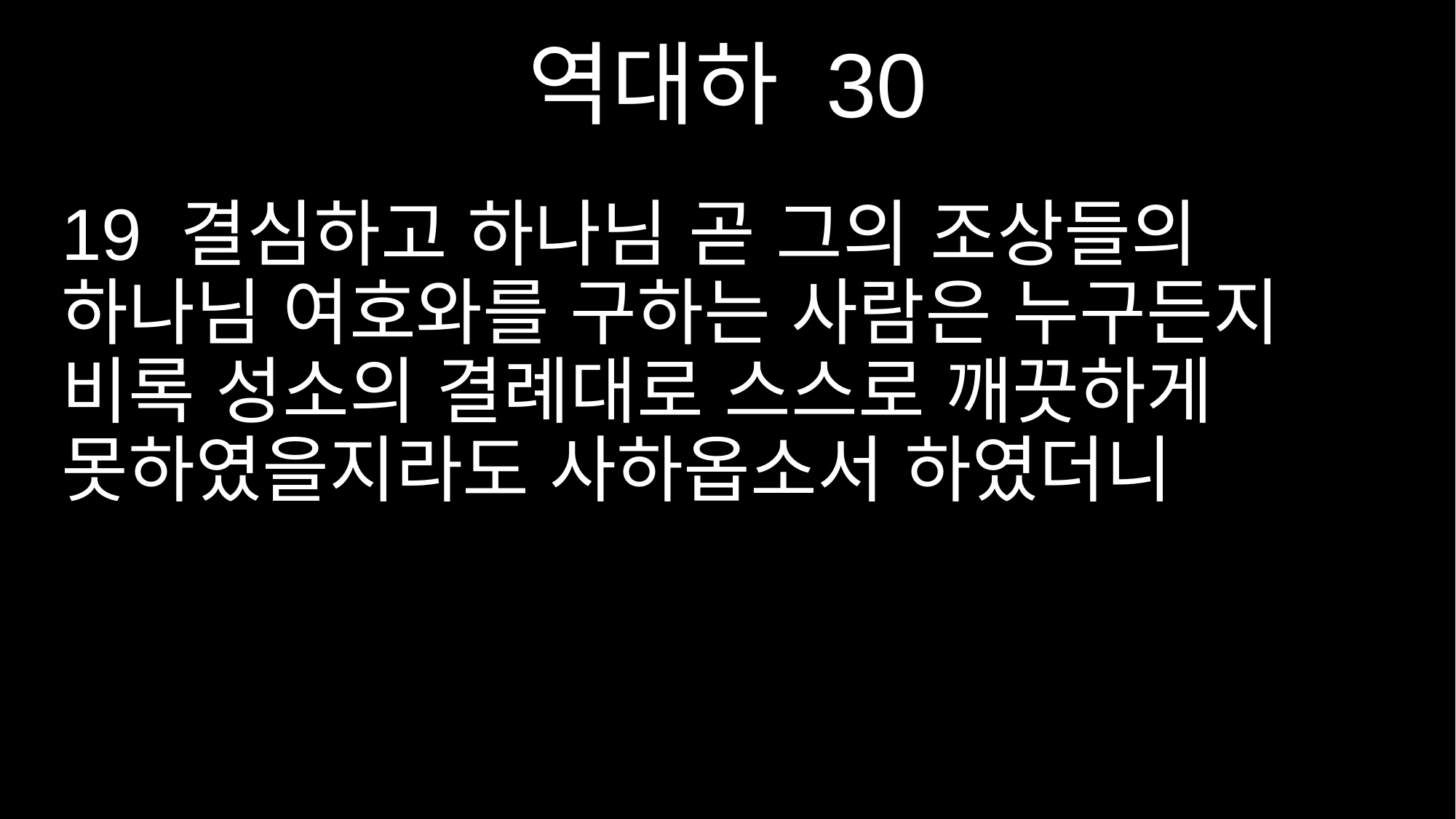

역대하 30
19 결심하고 하나님 곧 그의 조상들의 하나님 여호와를 구하는 사람은 누구든지 비록 성소의 결례대로 스스로 깨끗하게 못하였을지라도 사하옵소서 하였더니